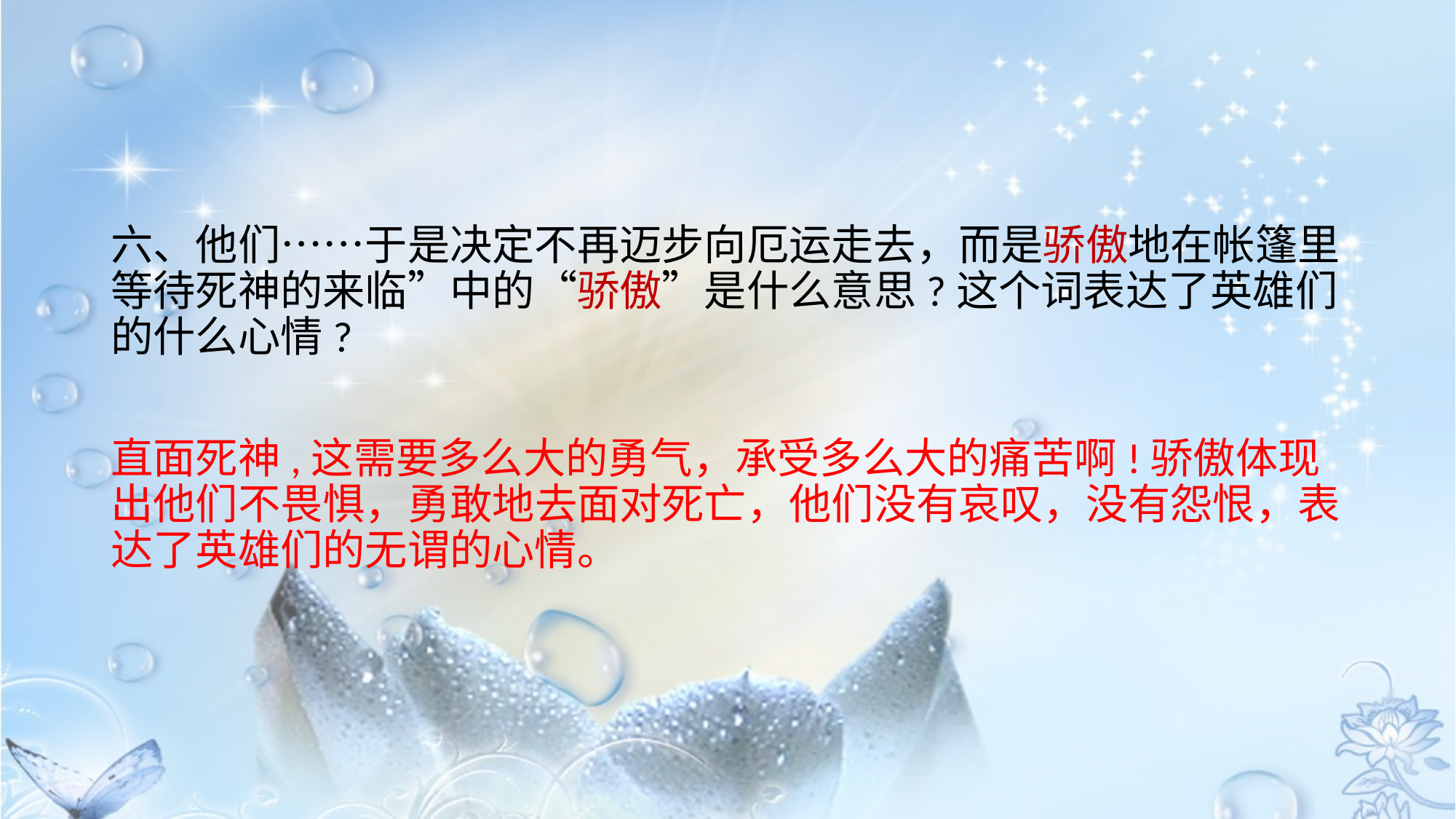

#
六、他们……于是决定不再迈步向厄运走去，而是骄傲地在帐篷里等待死神的来临”中的“骄傲”是什么意思?这个词表达了英雄们的什么心情?

直面死神,这需要多么大的勇气，承受多么大的痛苦啊!骄傲体现出他们不畏惧，勇敢地去面对死亡，他们没有哀叹，没有怨恨，表达了英雄们的无谓的心情。